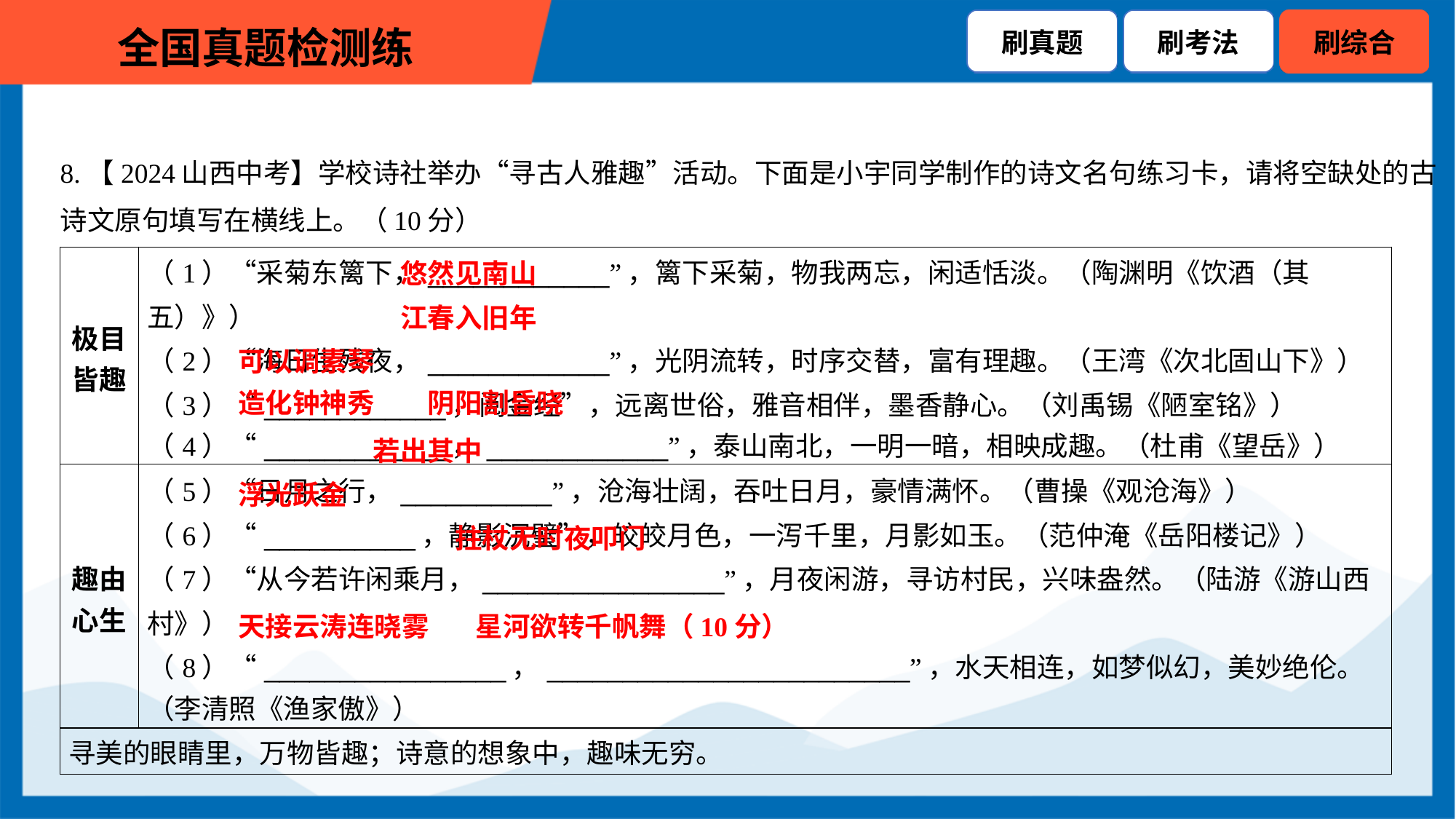

8.【2024山西中考】学校诗社举办“寻古人雅趣”活动。下面是小宇同学制作的诗文名句练习卡，请将空缺处的古
诗文原句填写在横线上。（10分）
| 极目 皆趣 | （1）“采菊东篱下，\_\_\_\_\_\_\_\_\_\_\_\_”，篱下采菊，物我两忘，闲适恬淡。（陶渊明《饮酒（其五）》） （2）“海日生残夜，\_\_\_\_\_\_\_\_\_\_\_\_”，光阴流转，时序交替，富有理趣。（王湾《次北固山下》） （3）“\_\_\_\_\_\_\_\_\_\_\_\_，阅金经”，远离世俗，雅音相伴，墨香静心。（刘禹锡《陋室铭》） （4）“\_\_\_\_\_\_\_\_\_\_\_\_，\_\_\_\_\_\_\_\_\_\_\_\_”，泰山南北，一明一暗，相映成趣。（杜甫《望岳》） |
| --- | --- |
| 趣由 心生 | （5）“日月之行，\_\_\_\_\_\_\_\_\_\_”，沧海壮阔，吞吐日月，豪情满怀。（曹操《观沧海》） （6）“\_\_\_\_\_\_\_\_\_\_，静影沉璧”，皎皎月色，一泻千里，月影如玉。（范仲淹《岳阳楼记》） （7）“从今若许闲乘月，\_\_\_\_\_\_\_\_\_\_\_\_\_\_\_\_”，月夜闲游，寻访村民，兴味盎然。（陆游《游山西 村》） （8）“\_\_\_\_\_\_\_\_\_\_\_\_\_\_\_\_，\_\_\_\_\_\_\_\_\_\_\_\_\_\_\_\_\_\_\_\_\_\_\_\_”，水天相连，如梦似幻，美妙绝伦。 （李清照《渔家傲》） |
| 寻美的眼睛里，万物皆趣；诗意的想象中，趣味无穷。 |  |
悠然见南山
江春入旧年
可以调素琴
造化钟神秀
阴阳割昏晓
若出其中
浮光跃金
拄杖无时夜叩门
天接云涛连晓雾
星河欲转千帆舞（10分）